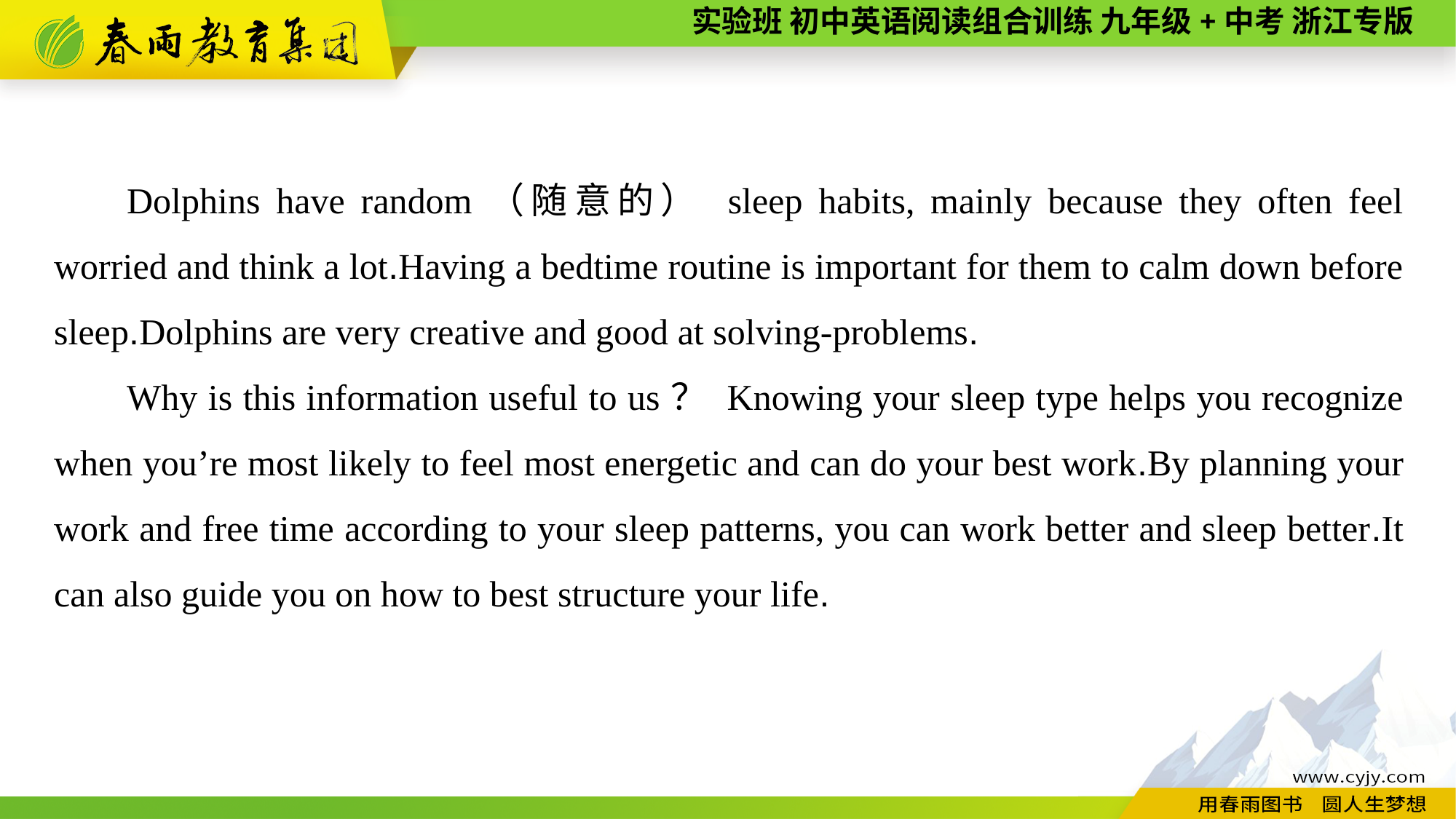

Dolphins have random（随意的） sleep habits, mainly because they often feel worried and think a lot.Having a bedtime routine is important for them to calm down before sleep.Dolphins are very creative and good at solving-problems.
Why is this information useful to us？ Knowing your sleep type helps you recognize when you’re most likely to feel most energetic and can do your best work.By planning your work and free time according to your sleep patterns, you can work better and sleep better.It can also guide you on how to best structure your life.